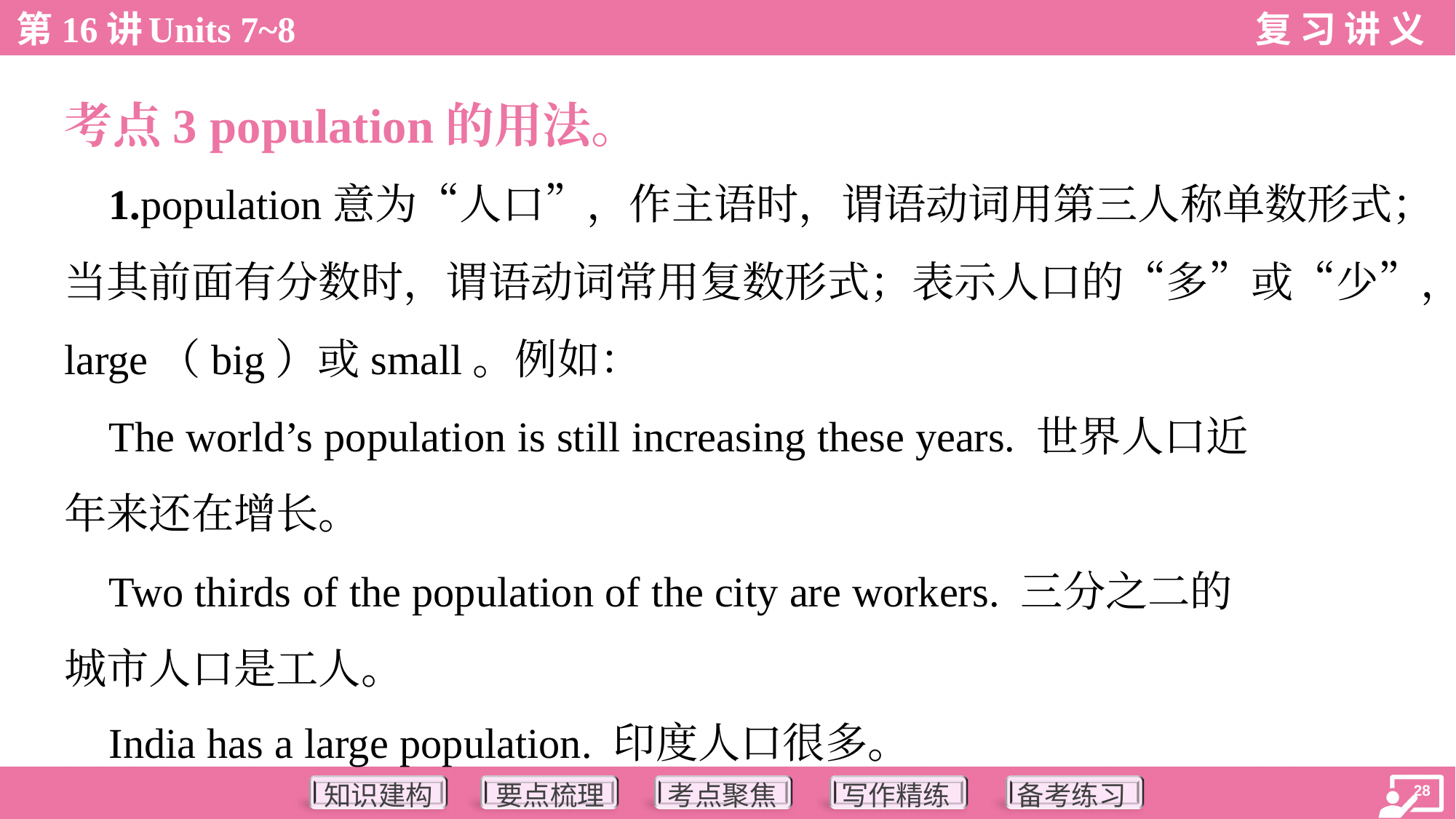

考点3 population的用法。
    1.population意为“人口”，作主语时，谓语动词用第三人称单数形式；
当其前面有分数时，谓语动词常用复数形式；表示人口的“多”或“少”，用
large（big）或small。例如：
    The world’s population is still increasing these years. 世界人口近
年来还在增长。
    Two thirds of the population of the city are workers. 三分之二的
城市人口是工人。
    India has a large population. 印度人口很多。